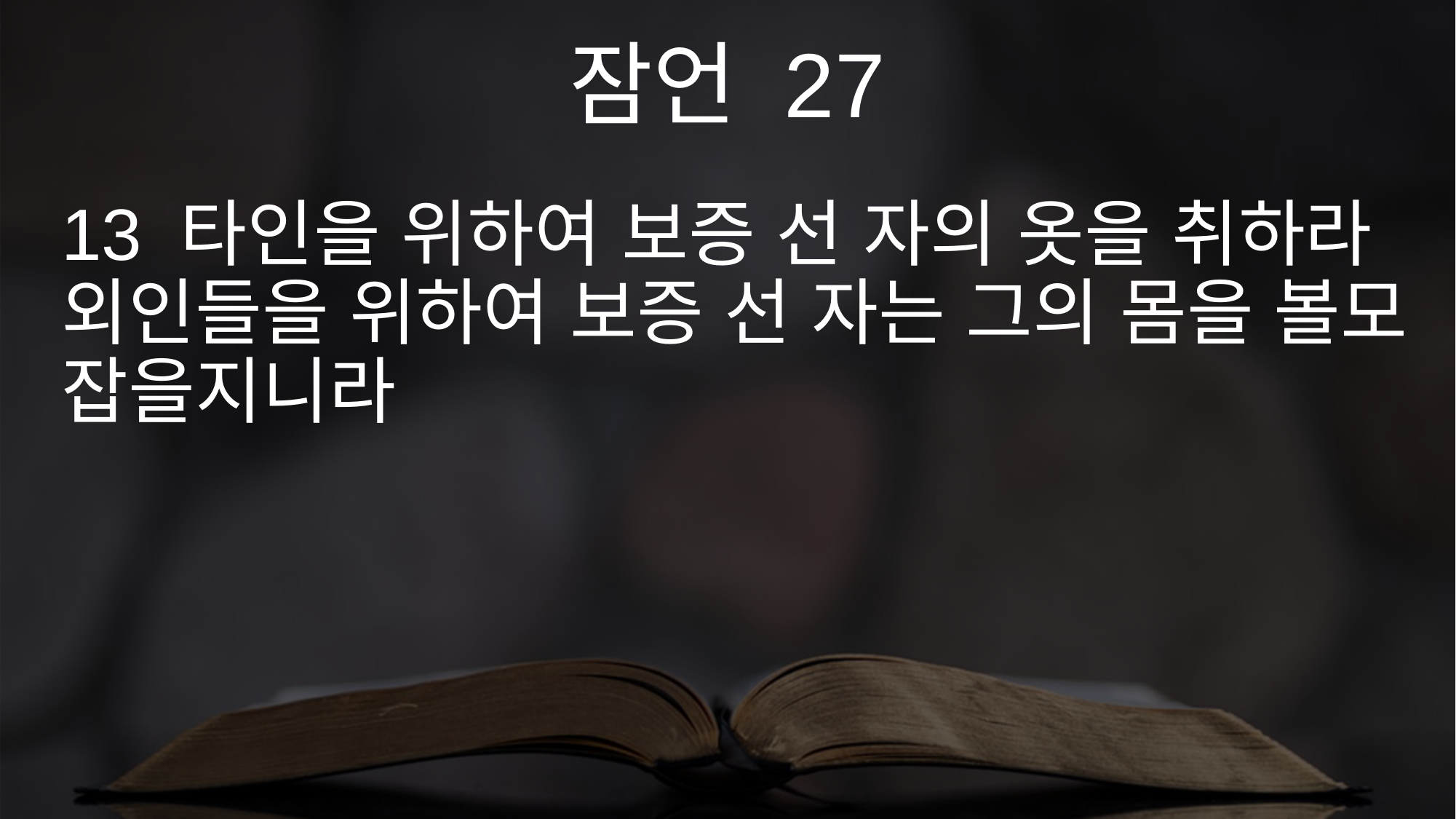

잠언 27
13 타인을 위하여 보증 선 자의 옷을 취하라 외인들을 위하여 보증 선 자는 그의 몸을 볼모 잡을지니라